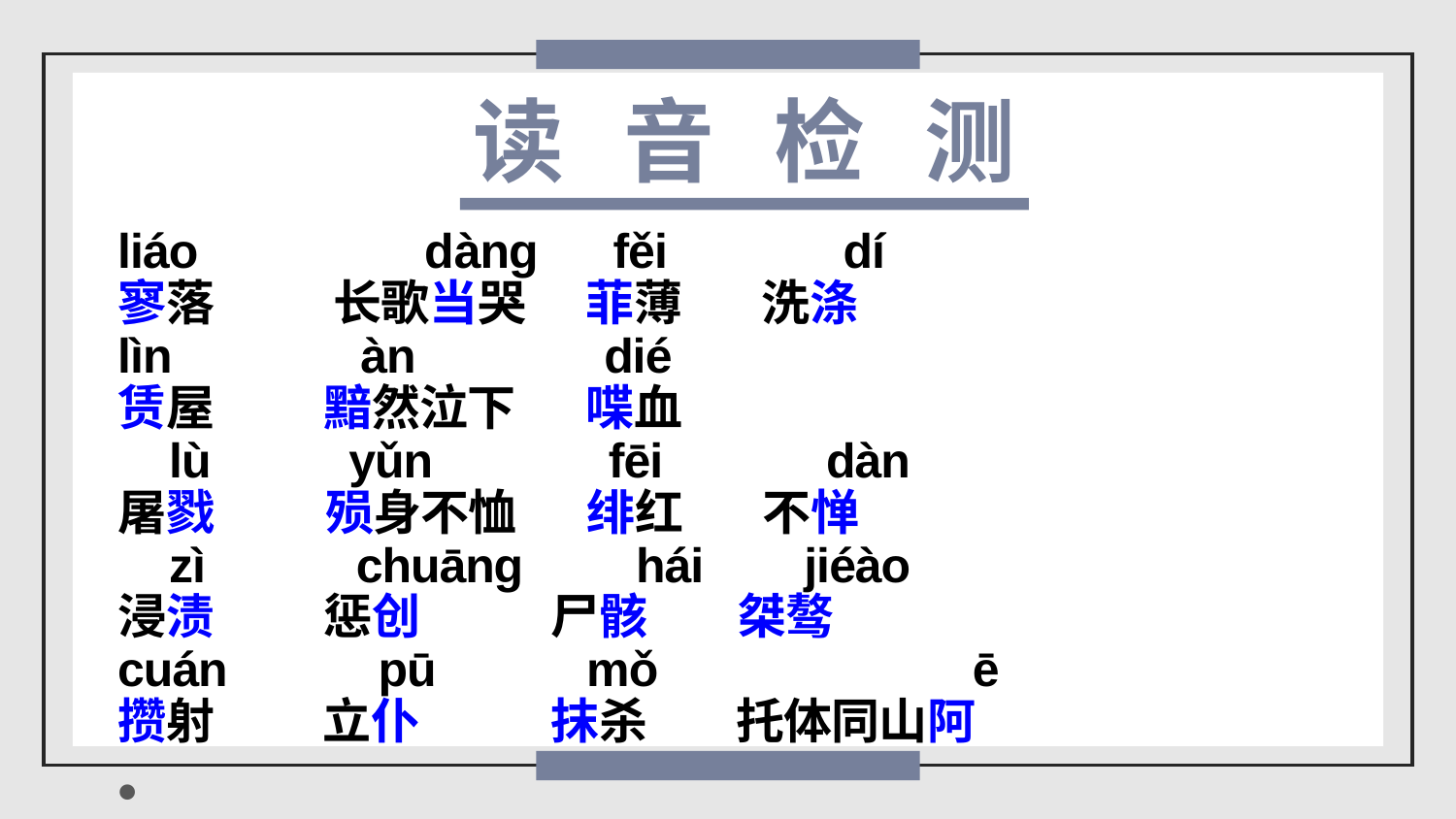

读  音  检  测

liáo                  dàng      fěi              dí
寥落            长歌当哭      菲薄        洗涤
lìn               àn               dié
赁屋           黯然泣下       喋血
    lù           yǔn              fēi             dàn
屠戮           殒身不恤       绯红        不惮
    zì            chuāng         hái        jiéào
浸渍           惩创             尸骸         桀骜
cuán            pū            mǒ                         ē
攒射           立仆             抹杀         托体同山阿